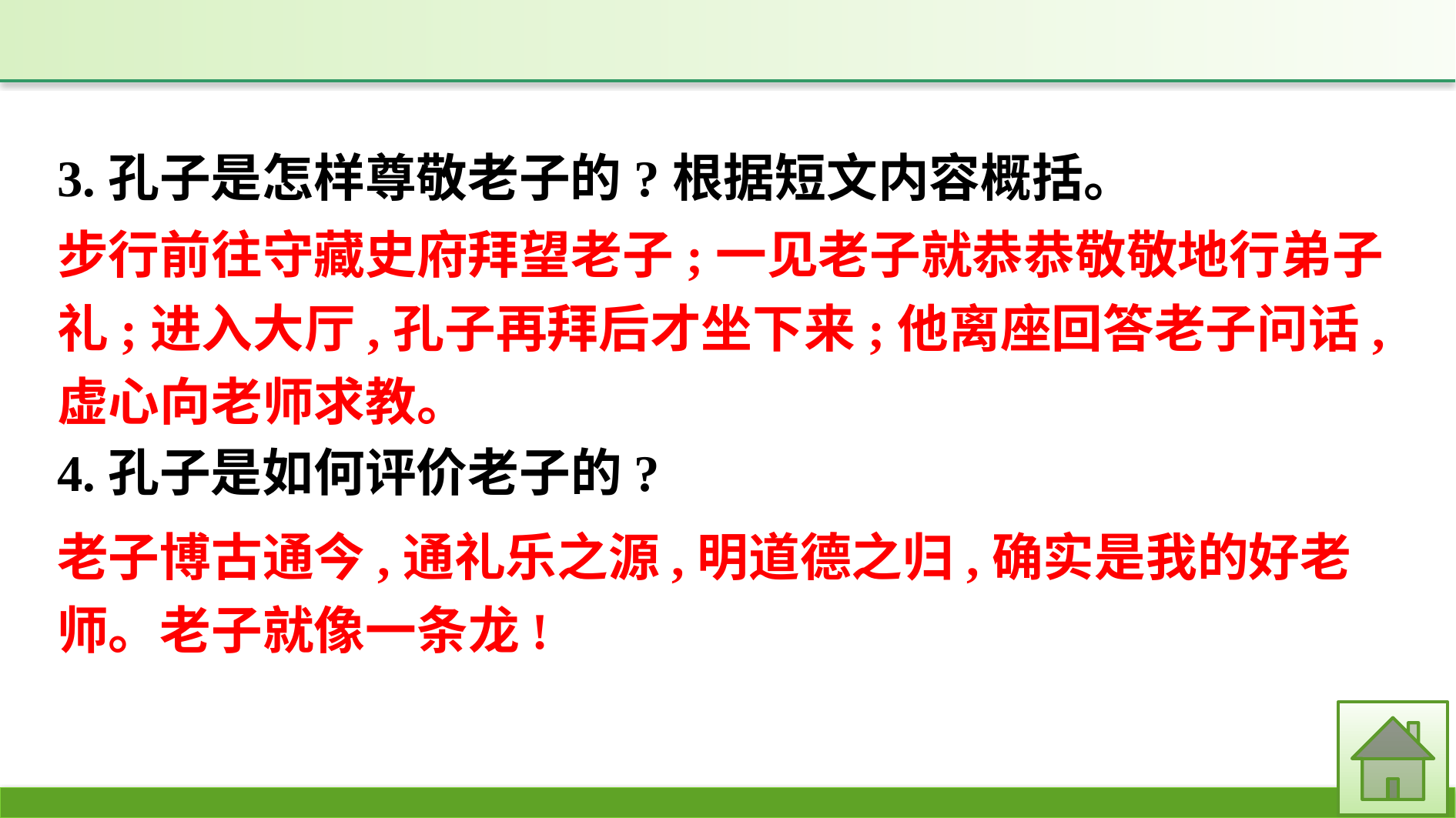

3.孔子是怎样尊敬老子的?根据短文内容概括。

4.孔子是如何评价老子的?
步行前往守藏史府拜望老子;一见老子就恭恭敬敬地行弟子礼;进入大厅,孔子再拜后才坐下来;他离座回答老子问话,虚心向老师求教。
老子博古通今,通礼乐之源,明道德之归,确实是我的好老师。老子就像一条龙!